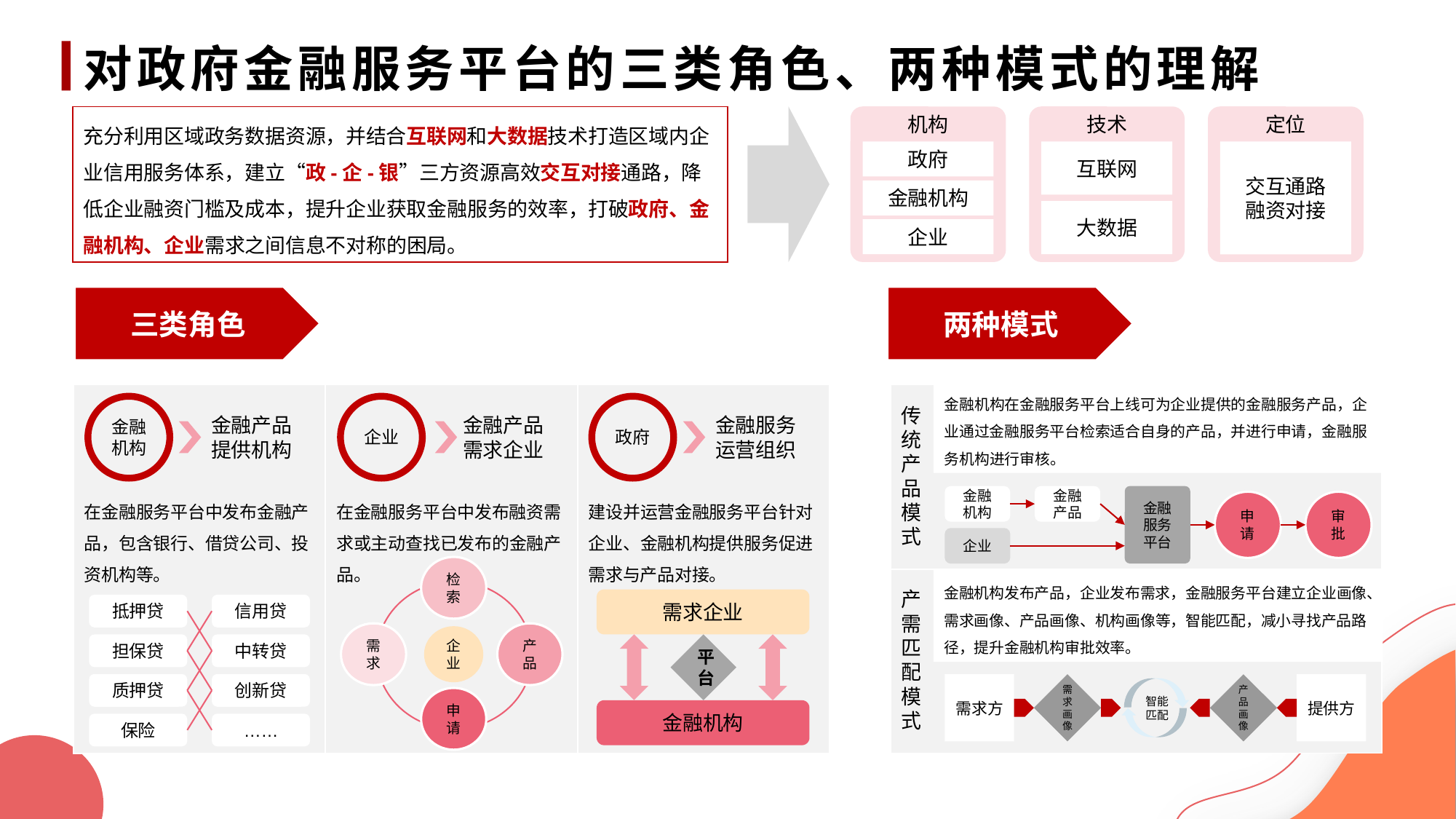

# 对政府金融服务平台的三类角色、两种模式的理解
充分利用区域政务数据资源，并结合互联网和大数据技术打造区域内企业信用服务体系，建立“政-企-银”三方资源高效交互对接通路，降低企业融资门槛及成本，提升企业获取金融服务的效率，打破政府、金融机构、企业需求之间信息不对称的困局。

机构

技术

定位
政府
互联网
交互通路
融资对接
金融机构
大数据
企业
三类角色
两种模式
金融机构在金融服务平台上线可为企业提供的金融服务产品，企业通过金融服务平台检索适合自身的产品，并进行申请，金融服务机构进行审核。
传统产品模式

金融机构
企业
金融产品
金融服务平台
申请
审批

金融机构
金融产品提供机构

企业
金融产品需求企业

政府
金融服务运营组织

在金融服务平台中发布金融产品，包含银行、借贷公司、投资机构等。
在金融服务平台中发布融资需求或主动查找已发布的金融产品。
建设并运营金融服务平台针对企业、金融机构提供服务促进需求与产品对接。
检索

需求
产品
企业
申请
产需匹配模式

金融机构发布产品，企业发布需求，金融服务平台建立企业画像、需求画像、产品画像、机构画像等，智能匹配，减小寻找产品路径，提升金融机构审批效率。
需求企业
抵押贷
信用贷
担保贷
中转贷
质押贷
创新贷
保险
……

平台

智能
匹配
需求方
需求画像
产品画像
提供方

金融机构